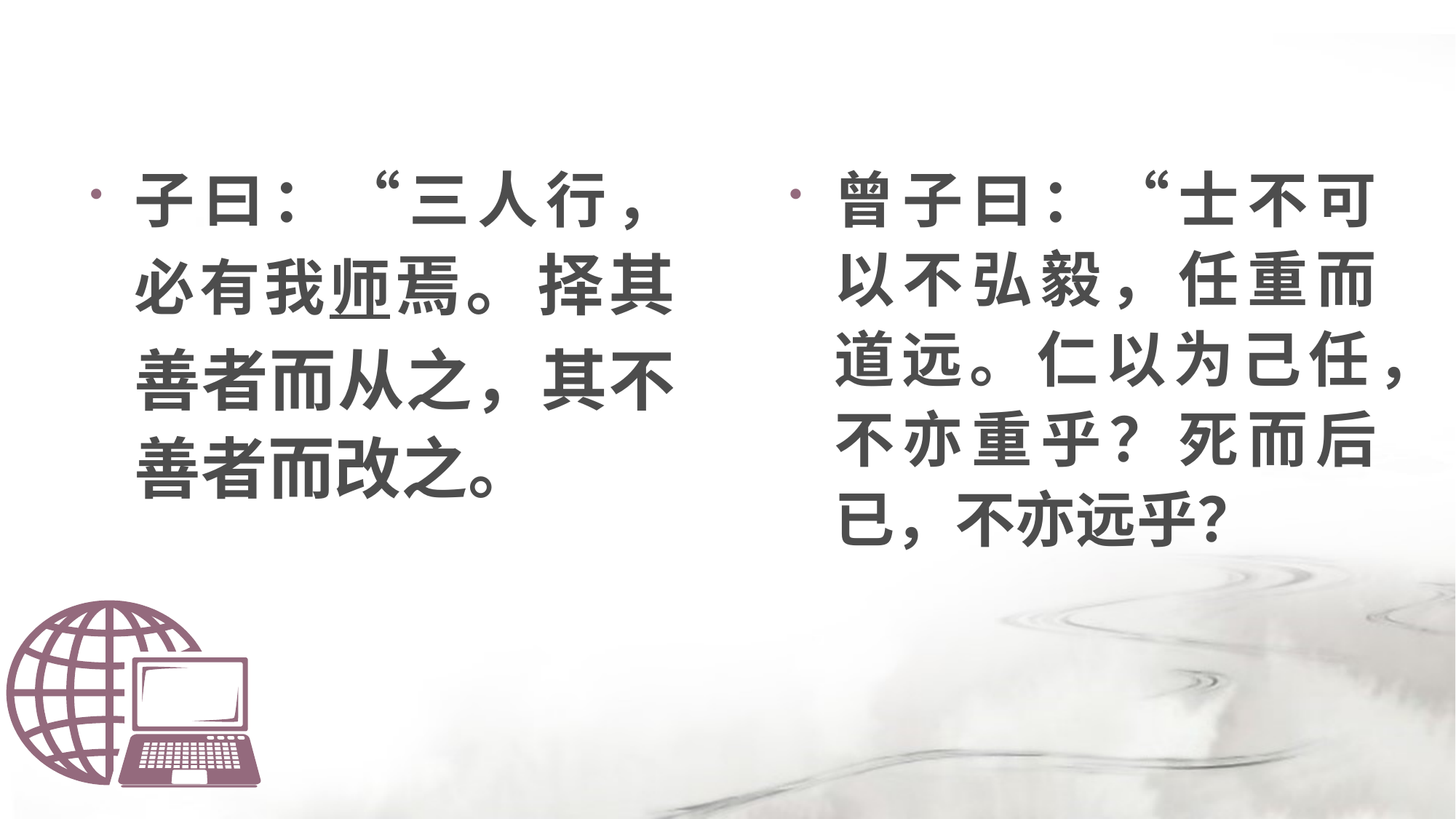

#
子曰：“三人行，必有我师焉。择其善者而从之，其不善者而改之。

曾子曰：“士不可以不弘毅，任重而道远。仁以为己任，不亦重乎？死而后已，不亦远乎？